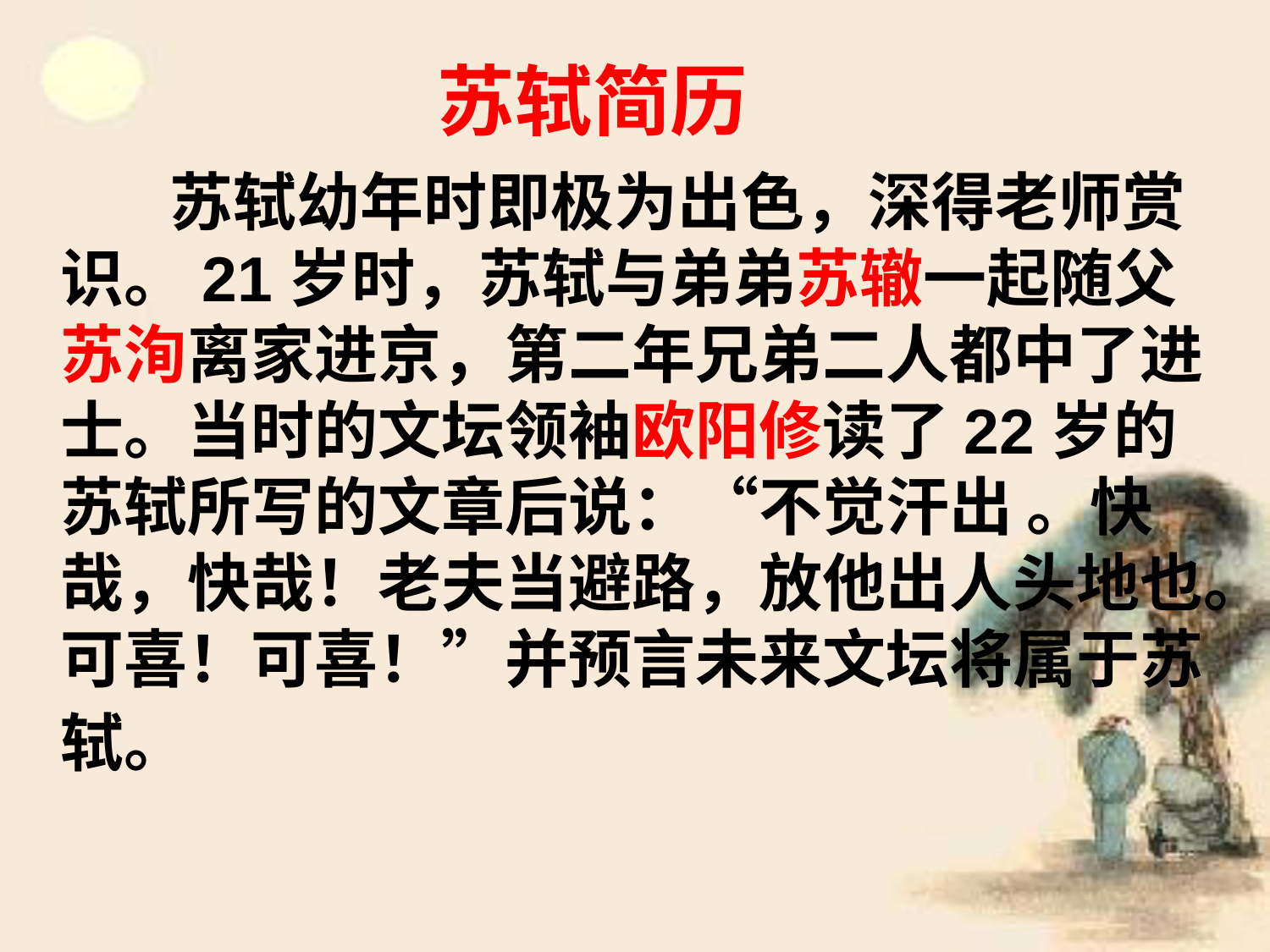

苏轼简历
          苏轼幼年时即极为出色，深得老师赏识。21岁时，苏轼与弟弟苏辙一起随父苏洵离家进京，第二年兄弟二人都中了进士。当时的文坛领袖欧阳修读了22岁的苏轼所写的文章后说：“不觉汗出 。快哉，快哉！老夫当避路，放他出人头地也。可喜！可喜！”并预言未来文坛将属于苏轼。